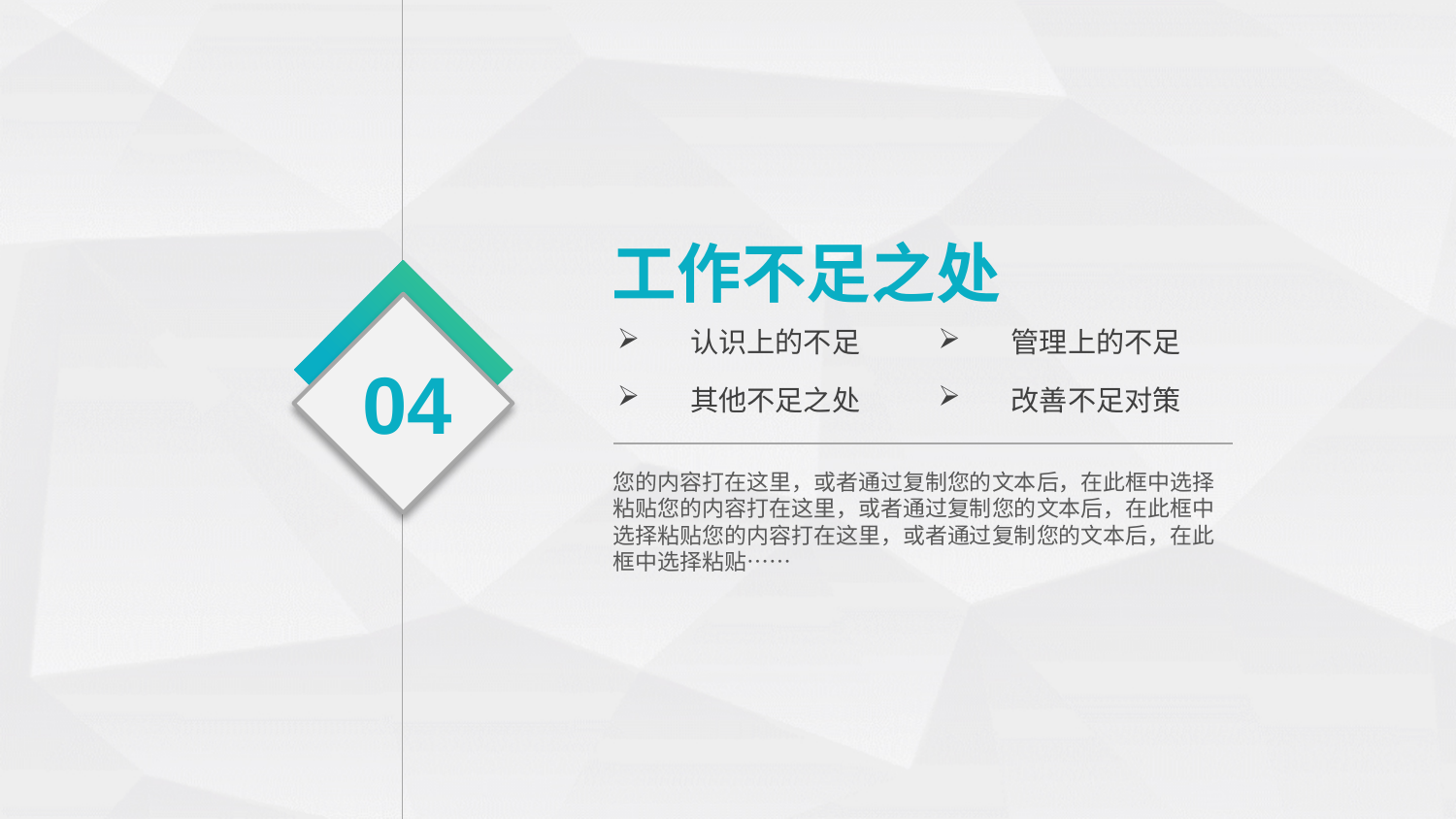

工作不足之处

认识上的不足
管理上的不足
04
其他不足之处
改善不足对策
您的内容打在这里，或者通过复制您的文本后，在此框中选择粘贴您的内容打在这里，或者通过复制您的文本后，在此框中选择粘贴您的内容打在这里，或者通过复制您的文本后，在此框中选择粘贴……